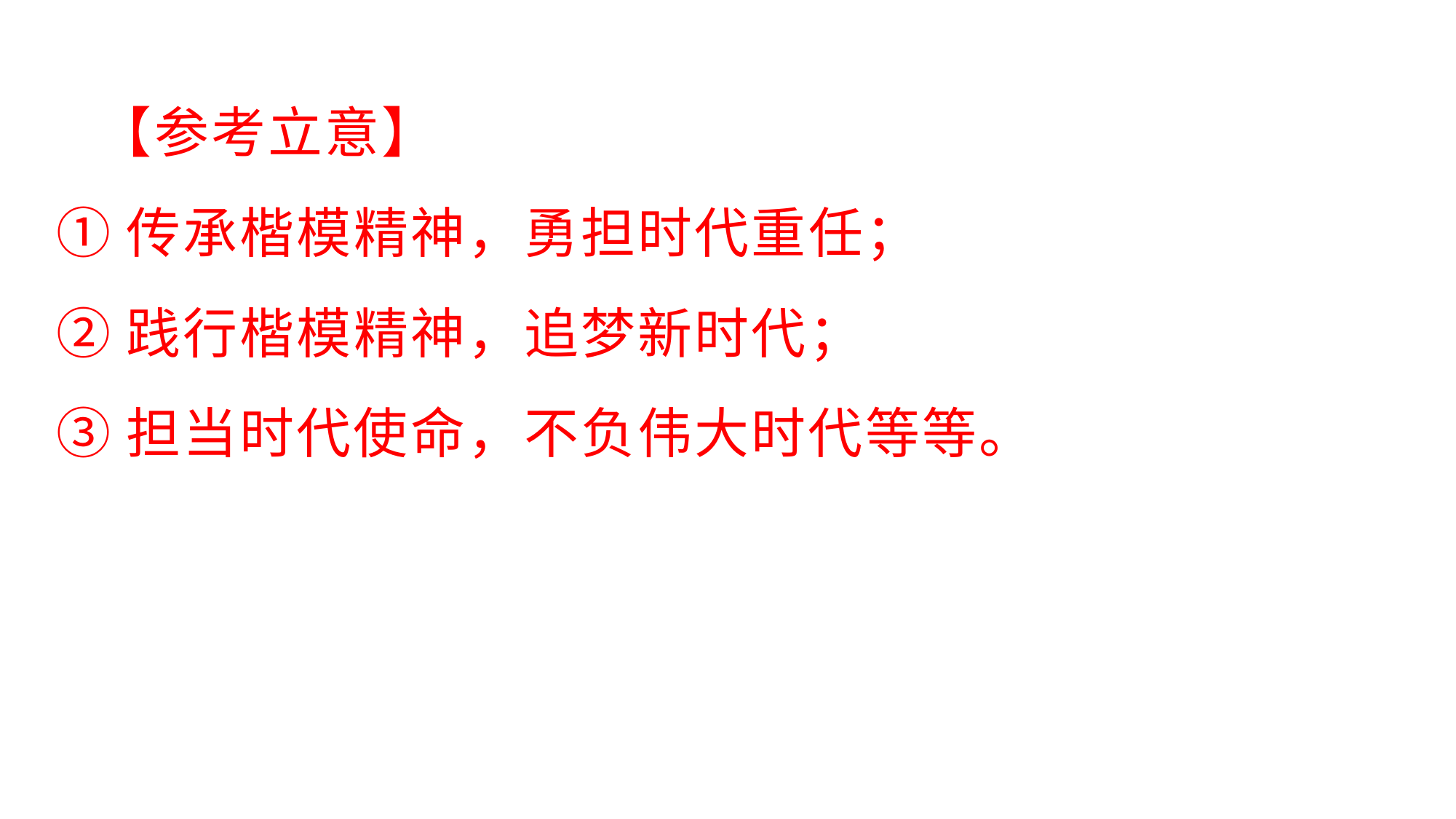

【参考立意】
①传承楷模精神，勇担时代重任；
②践行楷模精神，追梦新时代；
③担当时代使命，不负伟大时代等等。